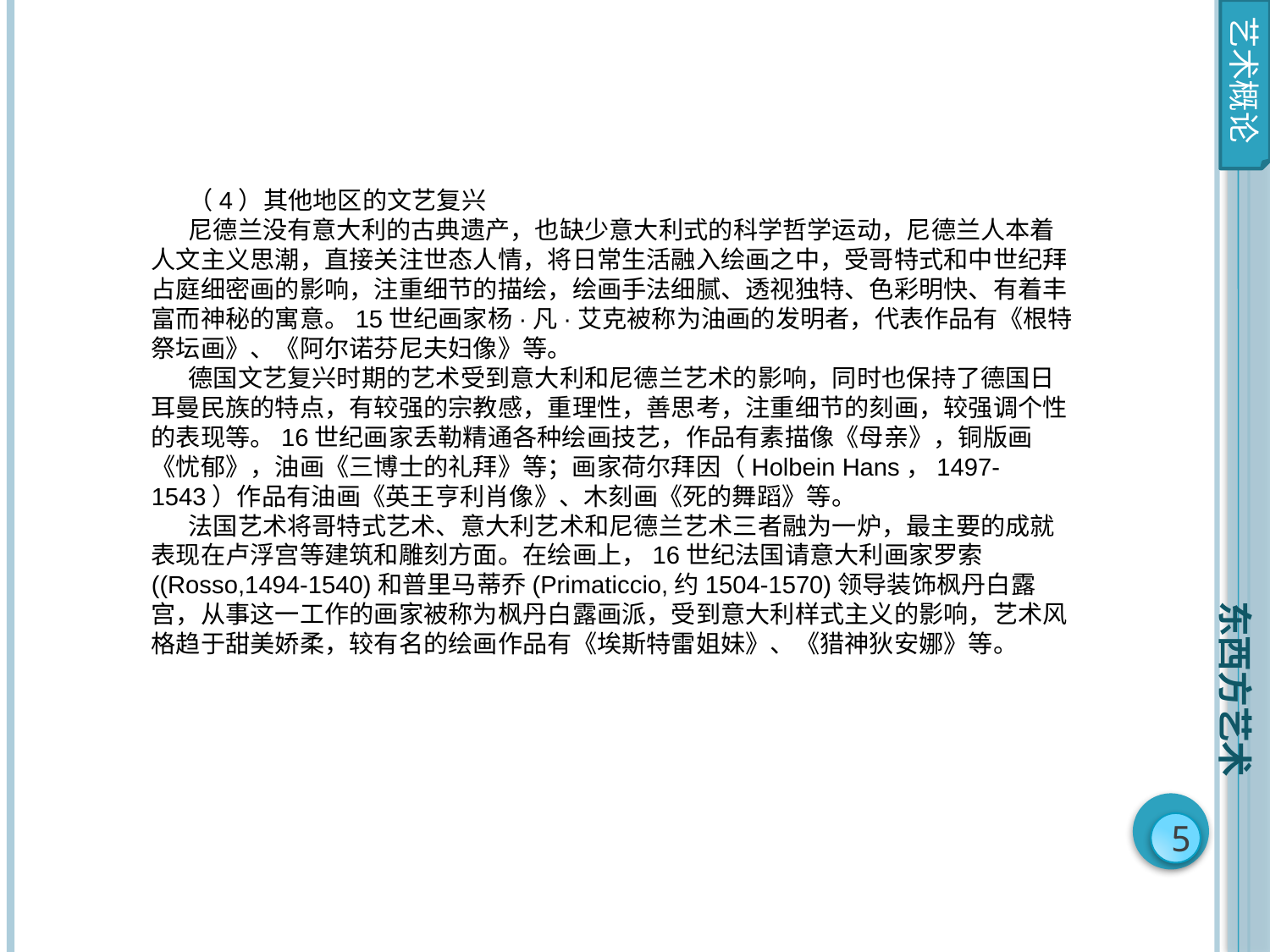

艺术概论
（4）其他地区的文艺复兴
尼德兰没有意大利的古典遗产，也缺少意大利式的科学哲学运动，尼德兰人本着人文主义思潮，直接关注世态人情，将日常生活融入绘画之中，受哥特式和中世纪拜占庭细密画的影响，注重细节的描绘，绘画手法细腻、透视独特、色彩明快、有着丰富而神秘的寓意。15世纪画家杨·凡·艾克被称为油画的发明者，代表作品有《根特祭坛画》、《阿尔诺芬尼夫妇像》等。
德国文艺复兴时期的艺术受到意大利和尼德兰艺术的影响，同时也保持了德国日耳曼民族的特点，有较强的宗教感，重理性，善思考，注重细节的刻画，较强调个性的表现等。16世纪画家丢勒精通各种绘画技艺，作品有素描像《母亲》，铜版画《忧郁》，油画《三博士的礼拜》等；画家荷尔拜因（Holbein Hans，1497-1543）作品有油画《英王亨利肖像》、木刻画《死的舞蹈》等。
法国艺术将哥特式艺术、意大利艺术和尼德兰艺术三者融为一炉，最主要的成就表现在卢浮宫等建筑和雕刻方面。在绘画上，16世纪法国请意大利画家罗索((Rosso,1494-1540)和普里马蒂乔(Primaticcio,约1504-1570)领导装饰枫丹白露宫，从事这一工作的画家被称为枫丹白露画派，受到意大利样式主义的影响，艺术风格趋于甜美娇柔，较有名的绘画作品有《埃斯特雷姐妹》、《猎神狄安娜》等。
东西方艺术
5